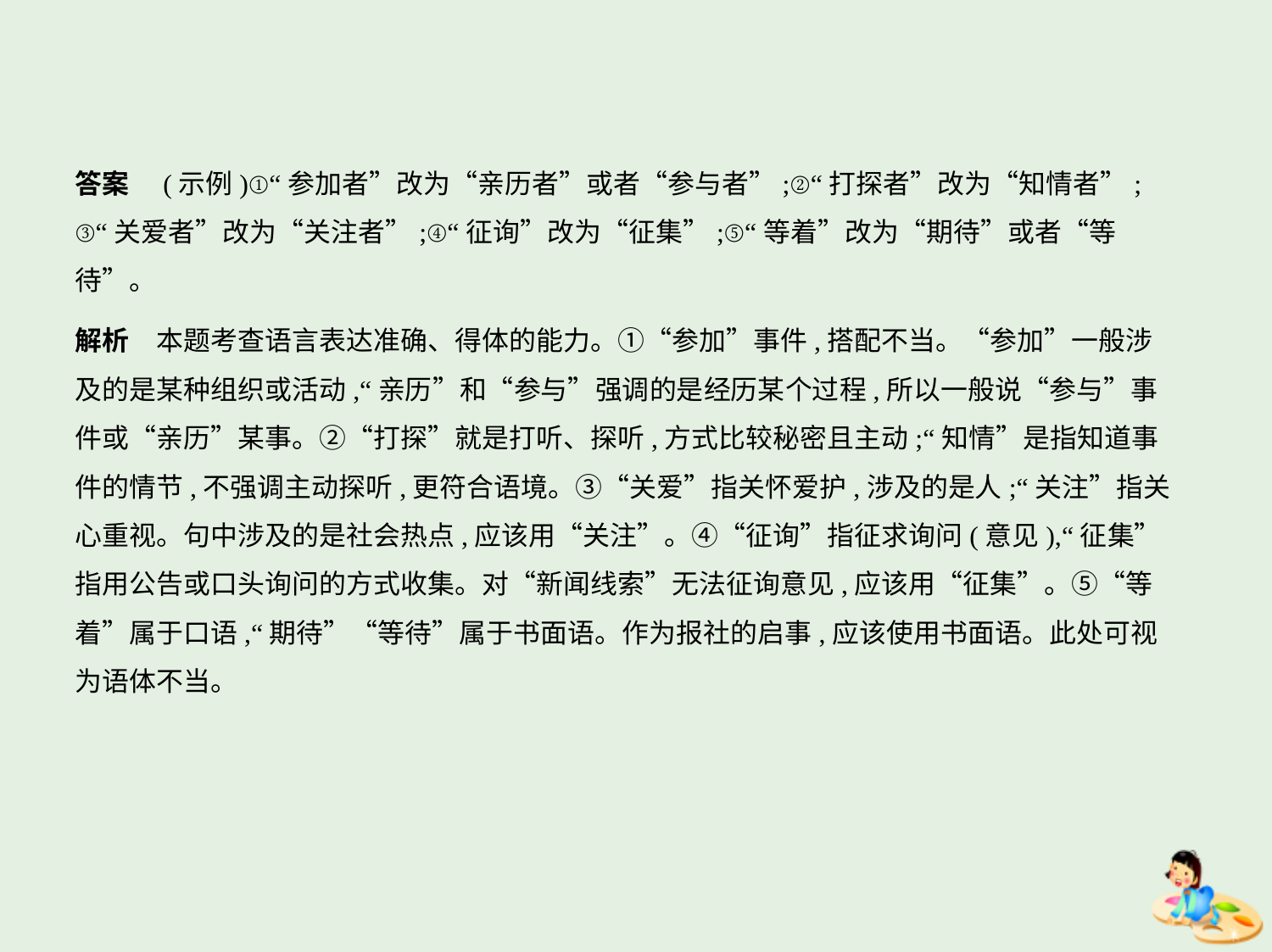

答案　(示例)①“参加者”改为“亲历者”或者“参与者”;②“打探者”改为“知情者”;
③“关爱者”改为“关注者”;④“征询”改为“征集”;⑤“等着”改为“期待”或者“等
待”。
解析　本题考查语言表达准确、得体的能力。①“参加”事件,搭配不当。“参加”一般涉
及的是某种组织或活动,“亲历”和“参与”强调的是经历某个过程,所以一般说“参与”事
件或“亲历”某事。②“打探”就是打听、探听,方式比较秘密且主动;“知情”是指知道事
件的情节,不强调主动探听,更符合语境。③“关爱”指关怀爱护,涉及的是人;“关注”指关
心重视。句中涉及的是社会热点,应该用“关注”。④“征询”指征求询问(意见),“征集”
指用公告或口头询问的方式收集。对“新闻线索”无法征询意见,应该用“征集”。⑤“等
着”属于口语,“期待”“等待”属于书面语。作为报社的启事,应该使用书面语。此处可视
为语体不当。